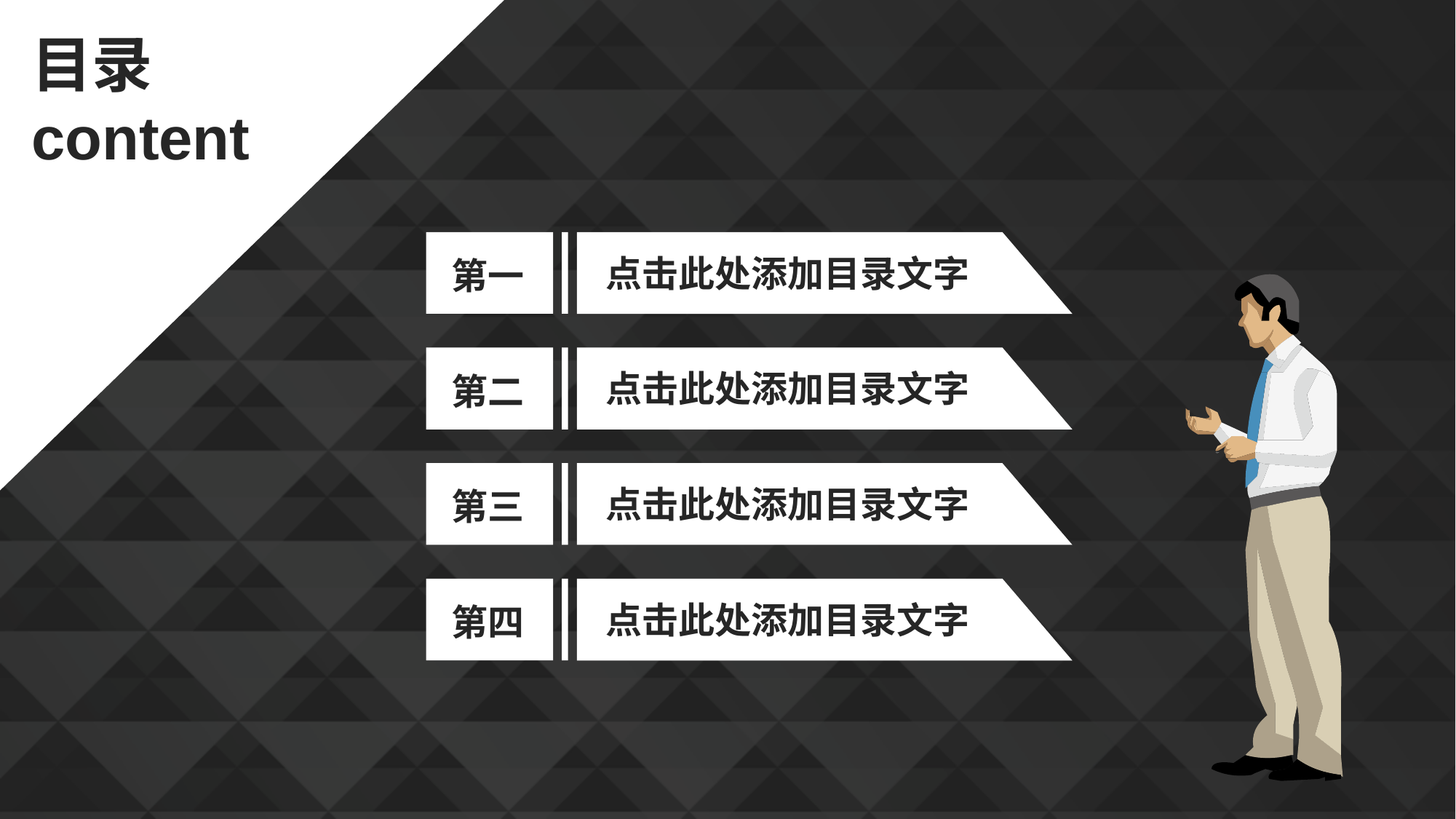

目录 content

点击此处添加目录文字
第一

点击此处添加目录文字
第二

点击此处添加目录文字
第三

点击此处添加目录文字
第四